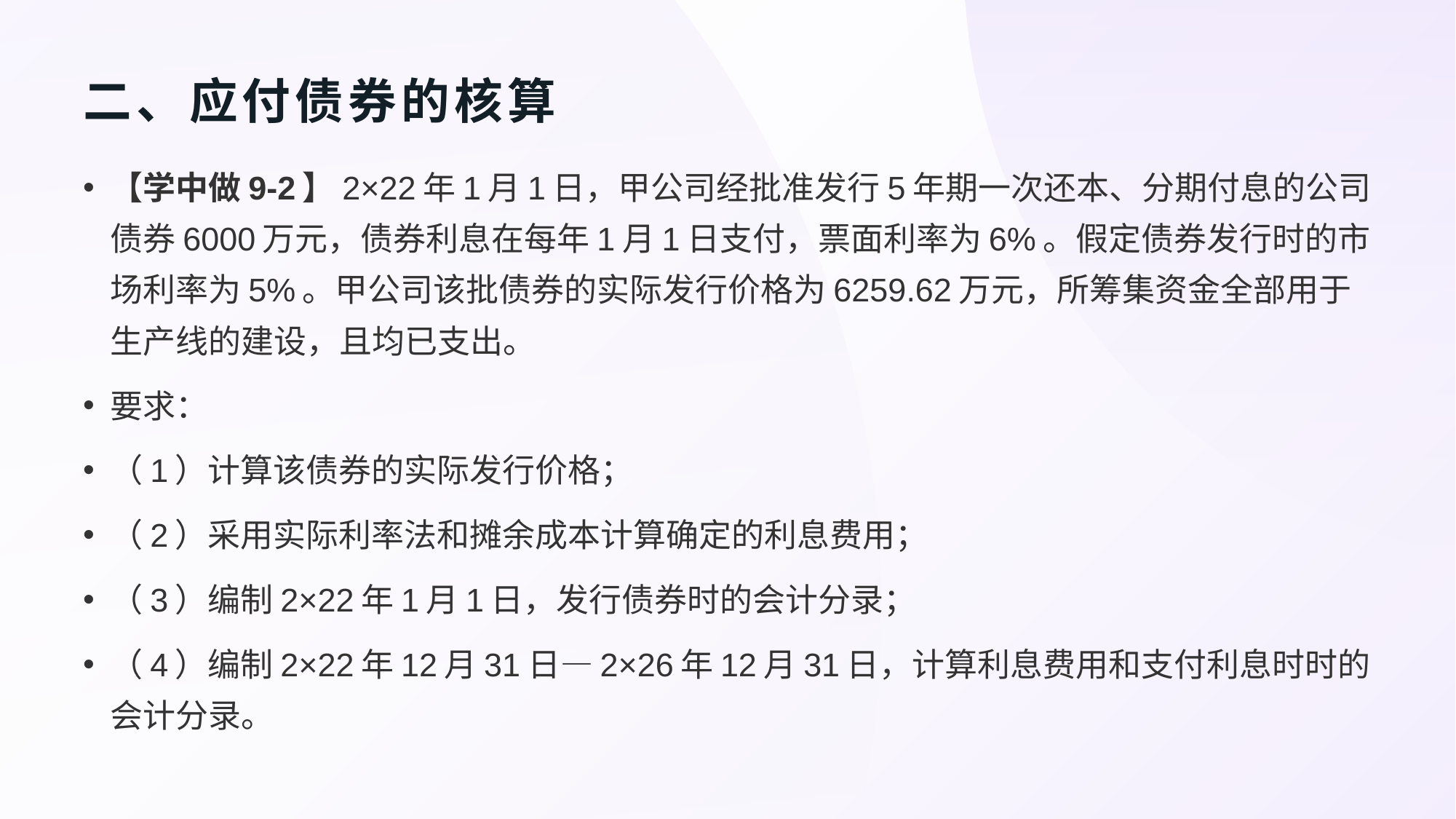

# 二、应付债券的核算
【学中做9-2】2×22年1月1日，甲公司经批准发行5年期一次还本、分期付息的公司债券6000万元，债券利息在每年1月1日支付，票面利率为6%。假定债券发行时的市场利率为5%。甲公司该批债券的实际发行价格为6259.62万元，所筹集资金全部用于生产线的建设，且均已支出。
要求：
（1）计算该债券的实际发行价格；
（2）采用实际利率法和摊余成本计算确定的利息费用；
（3）编制2×22年1月1日，发行债券时的会计分录；
（4）编制2×22年12月31日—2×26年12月31日，计算利息费用和支付利息时时的会计分录。